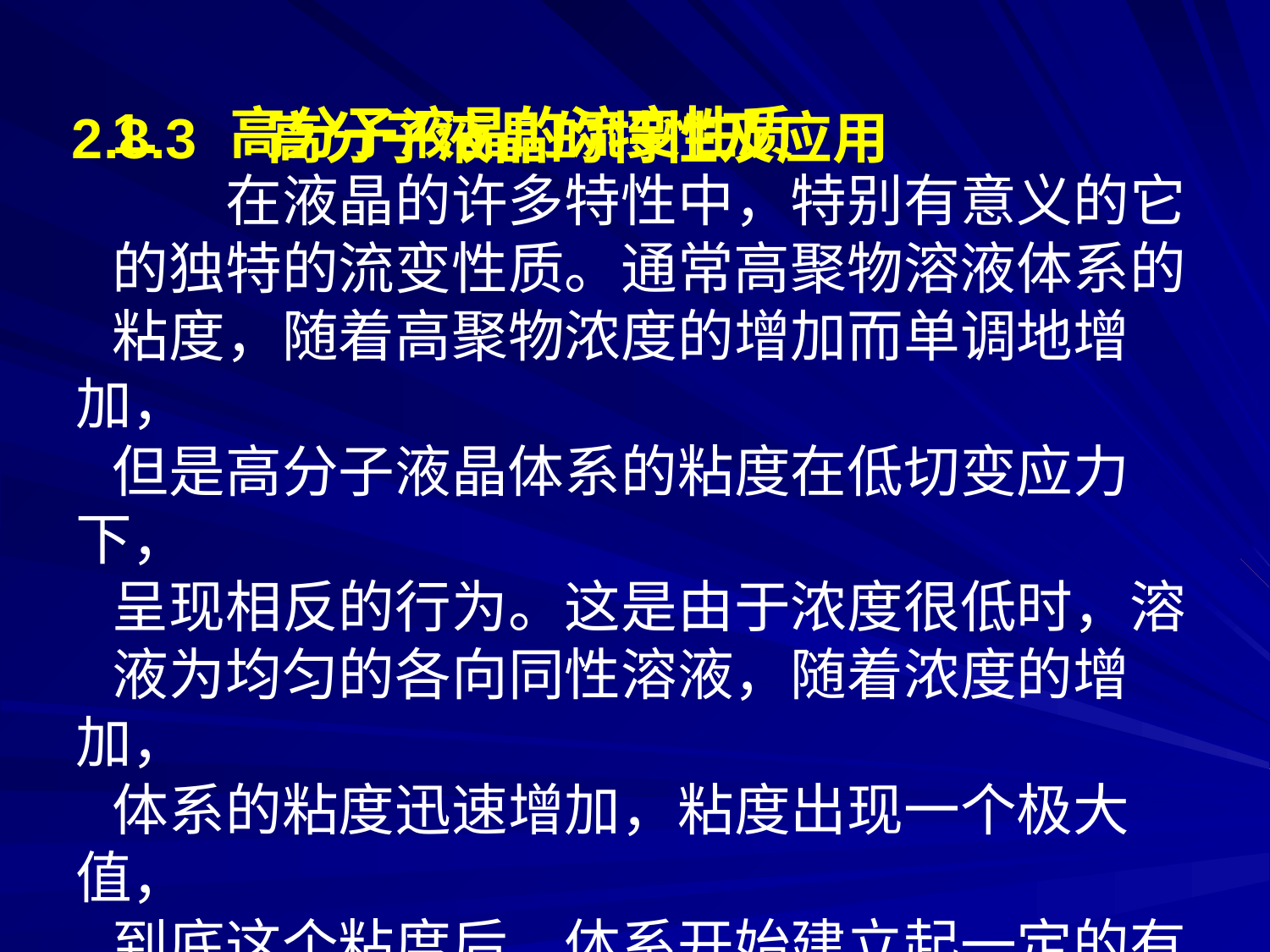

2.8.3　高分子液晶的特性及应用
1.　高分子液晶的流变性质
　　在液晶的许多特性中，特别有意义的它
的独特的流变性质。通常高聚物溶液体系的
粘度，随着高聚物浓度的增加而单调地增加，
但是高分子液晶体系的粘度在低切变应力下，
呈现相反的行为。这是由于浓度很低时，溶
液为均匀的各向同性溶液，随着浓度的增加，
体系的粘度迅速增加，粘度出现一个极大值，
到底这个粘度后，体系开始建立起一定的有